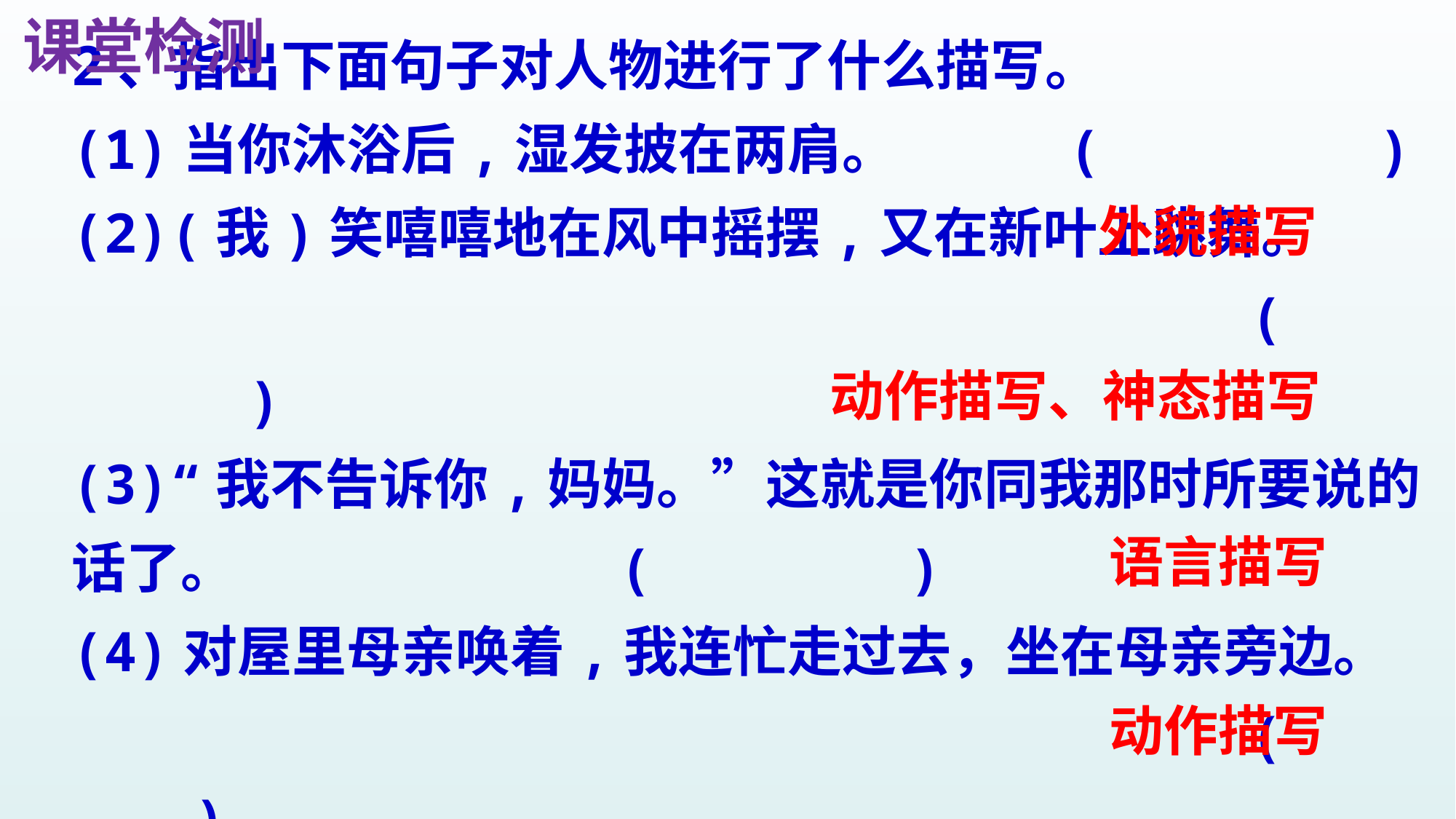

课堂检测
2、指出下面句子对人物进行了什么描写。
(1)当你沐浴后,湿发披在两肩。　　    ( 　　　　)
(2)(我)笑嘻嘻地在风中摇摆,又在新叶上跳舞。
                                    ( 　　　　)
(3)“我不告诉你,妈妈。”这就是你同我那时所要说的话了。                              (　 　　　)
(4)对屋里母亲唤着,我连忙走过去，坐在母亲旁边。
                                    (　 　　　)
外貌描写
动作描写、神态描写
语言描写
动作描写